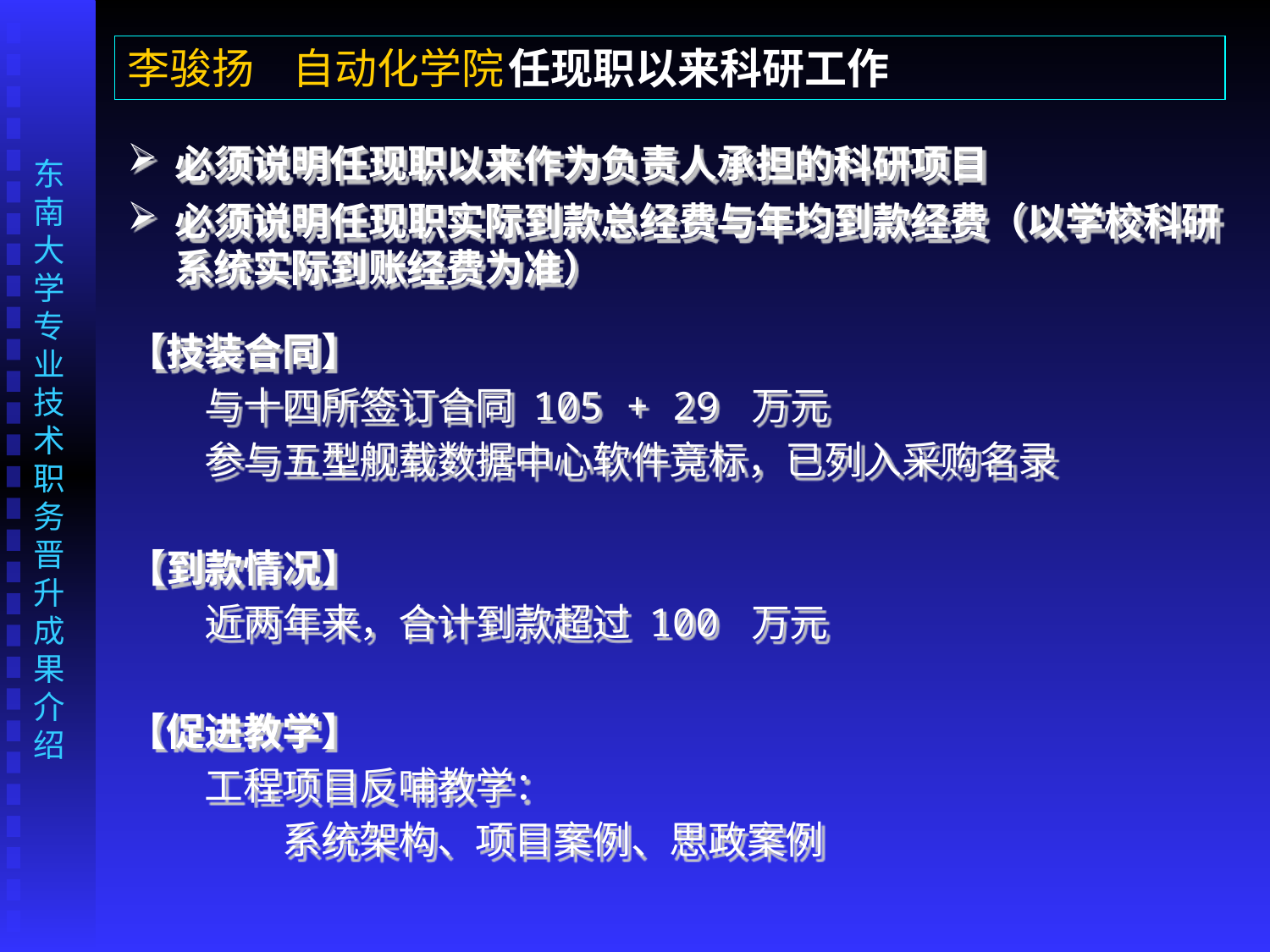

李骏扬    自动化学院	任现职以来科研工作
必须说明任现职以来作为负责人承担的科研项目
必须说明任现职实际到款总经费与年均到款经费（以学校科研系统实际到账经费为准）

【技装合同】
　　与十四所签订合同 105 + 29 万元
　　参与五型舰载数据中心软件竞标，已列入采购名录

【到款情况】
　　近两年来，合计到款超过 100 万元

【促进教学】
　　工程项目反哺教学：
　　　　系统架构、项目案例、思政案例